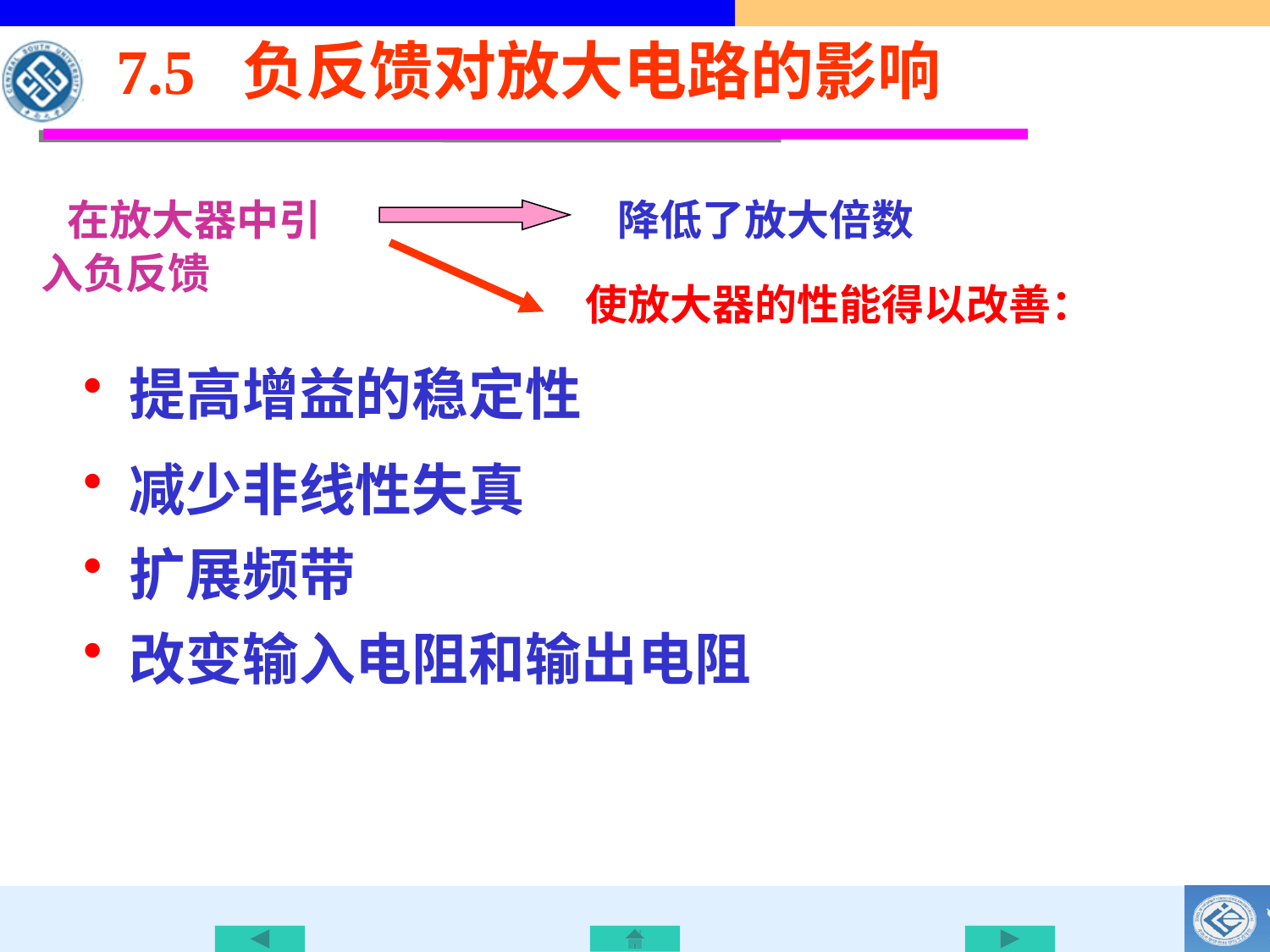

7.5  负反馈对放大电路的影响

 在放大器中引入负反馈
 降低了放大倍数

 使放大器的性能得以改善：
 提高增益的稳定性
 减少非线性失真
 扩展频带
 改变输入电阻和输出电阻